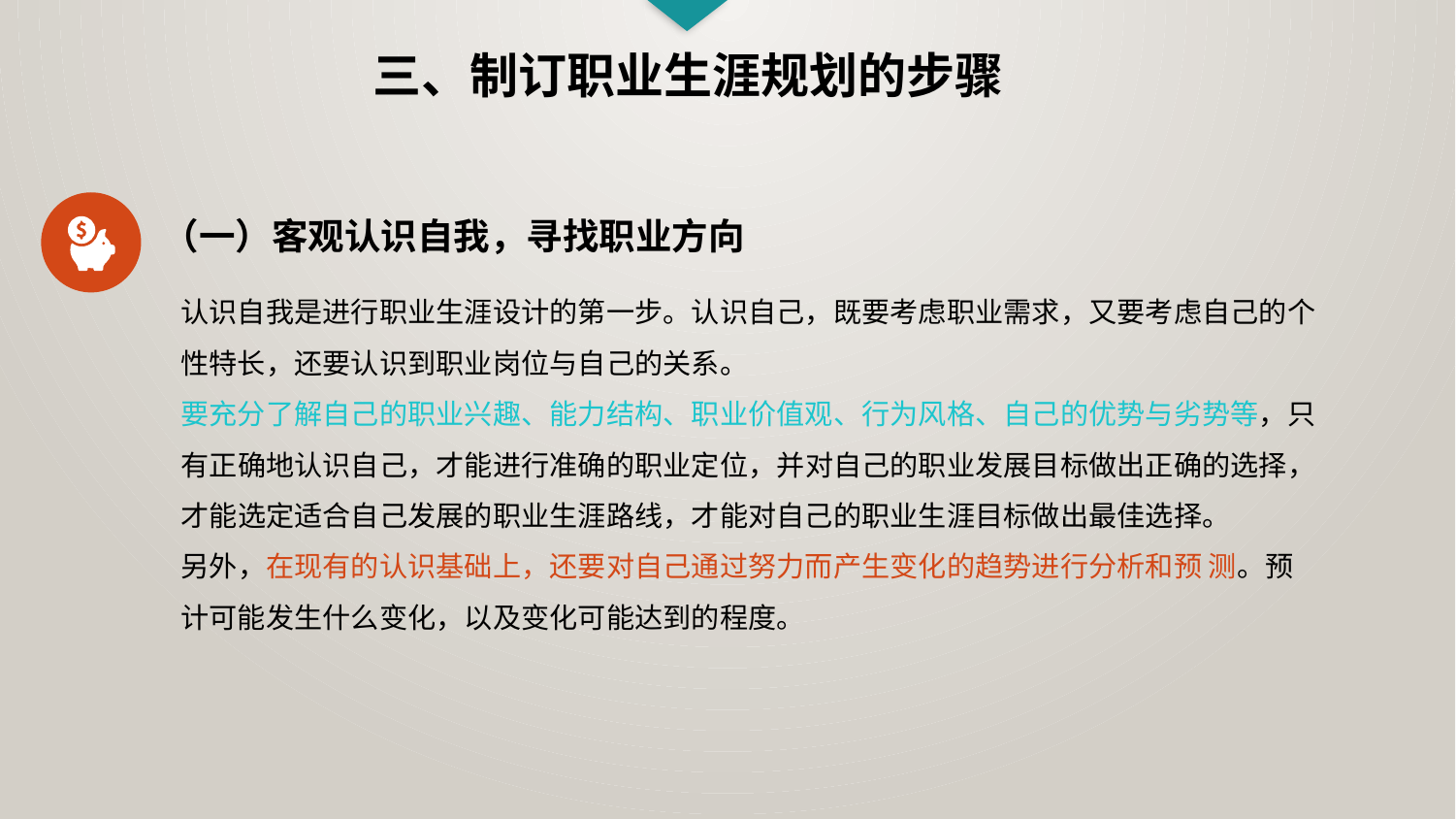

三、制订职业生涯规划的步骤

（一）客观认识自我，寻找职业方向

认识自我是进行职业生涯设计的第一步。认识自己，既要考虑职业需求，又要考虑自己的个性特长，还要认识到职业岗位与自己的关系。
要充分了解自己的职业兴趣、能力结构、职业价值观、行为风格、自己的优势与劣势等，只有正确地认识自己，才能进行准确的职业定位，并对自己的职业发展目标做出正确的选择，才能选定适合自己发展的职业生涯路线，才能对自己的职业生涯目标做出最佳选择。
另外，在现有的认识基础上，还要对自己通过努力而产生变化的趋势进行分析和预 测。预计可能发生什么变化，以及变化可能达到的程度。
28